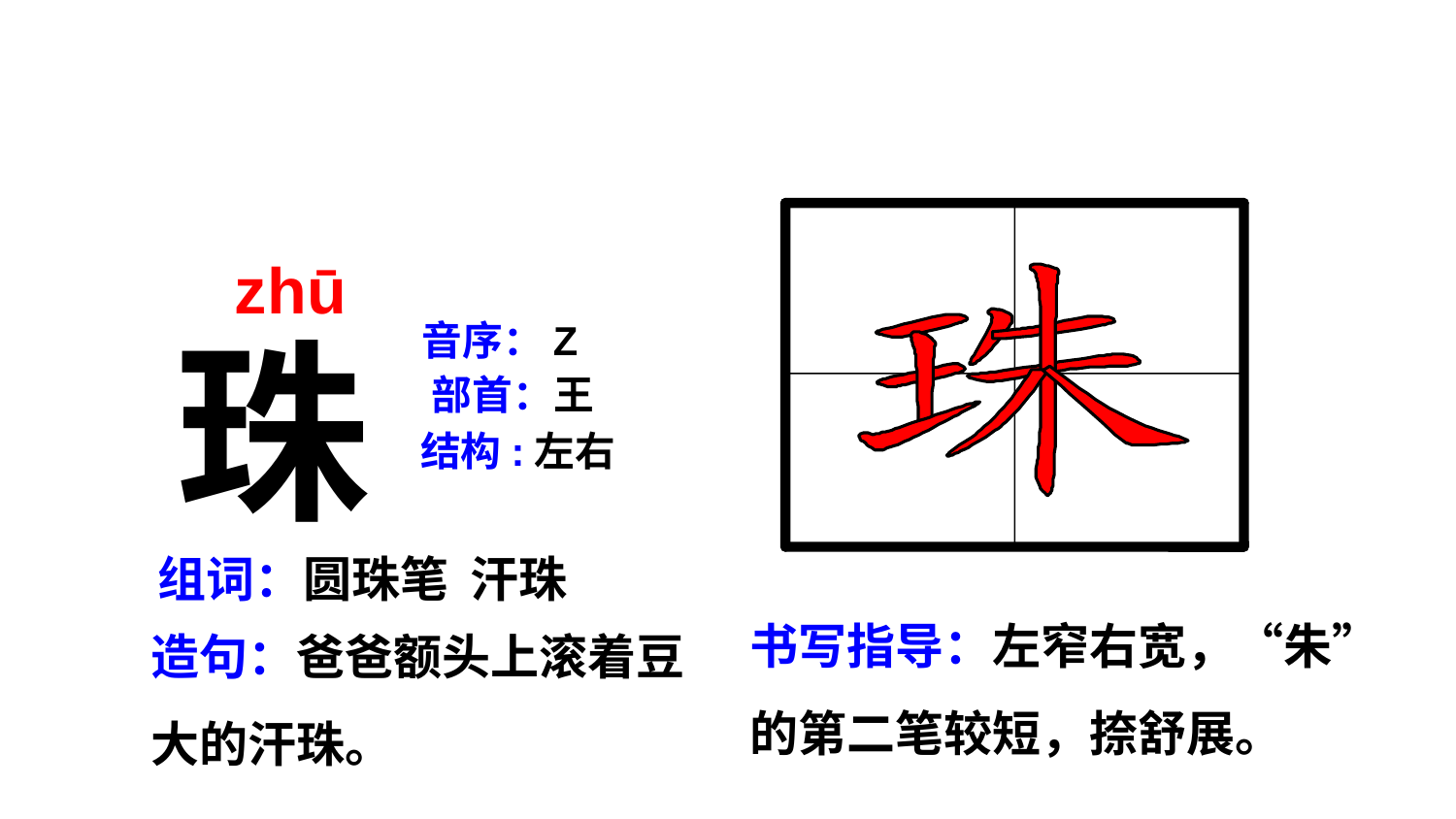

zhū

珠

音序：Z

部首：王

结构:左右
组词：圆珠笔  汗珠
书写指导：左窄右宽，“朱”的第二笔较短，捺舒展。
造句：爸爸额头上滚着豆大的汗珠。